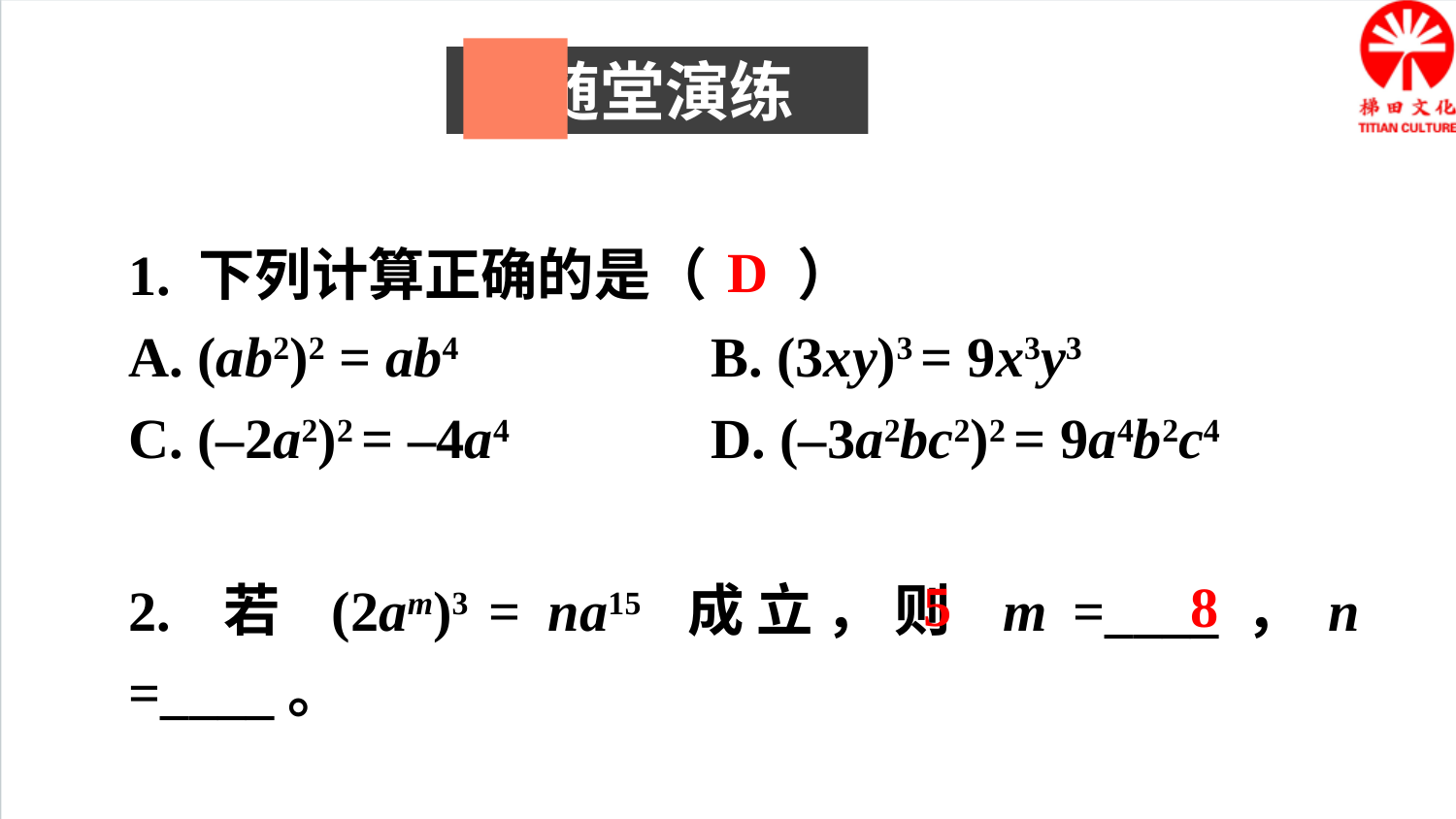

随堂演练
D
1. 下列计算正确的是（       ）
A. (ab2)2 = ab4		B. (3xy)3 = 9x3y3
C. (–2a2)2 = –4a4		D. (–3a2bc2)2 = 9a4b2c4
5
8
2. 若 (2am)3 = na15 成立，则 m =____，n =____。